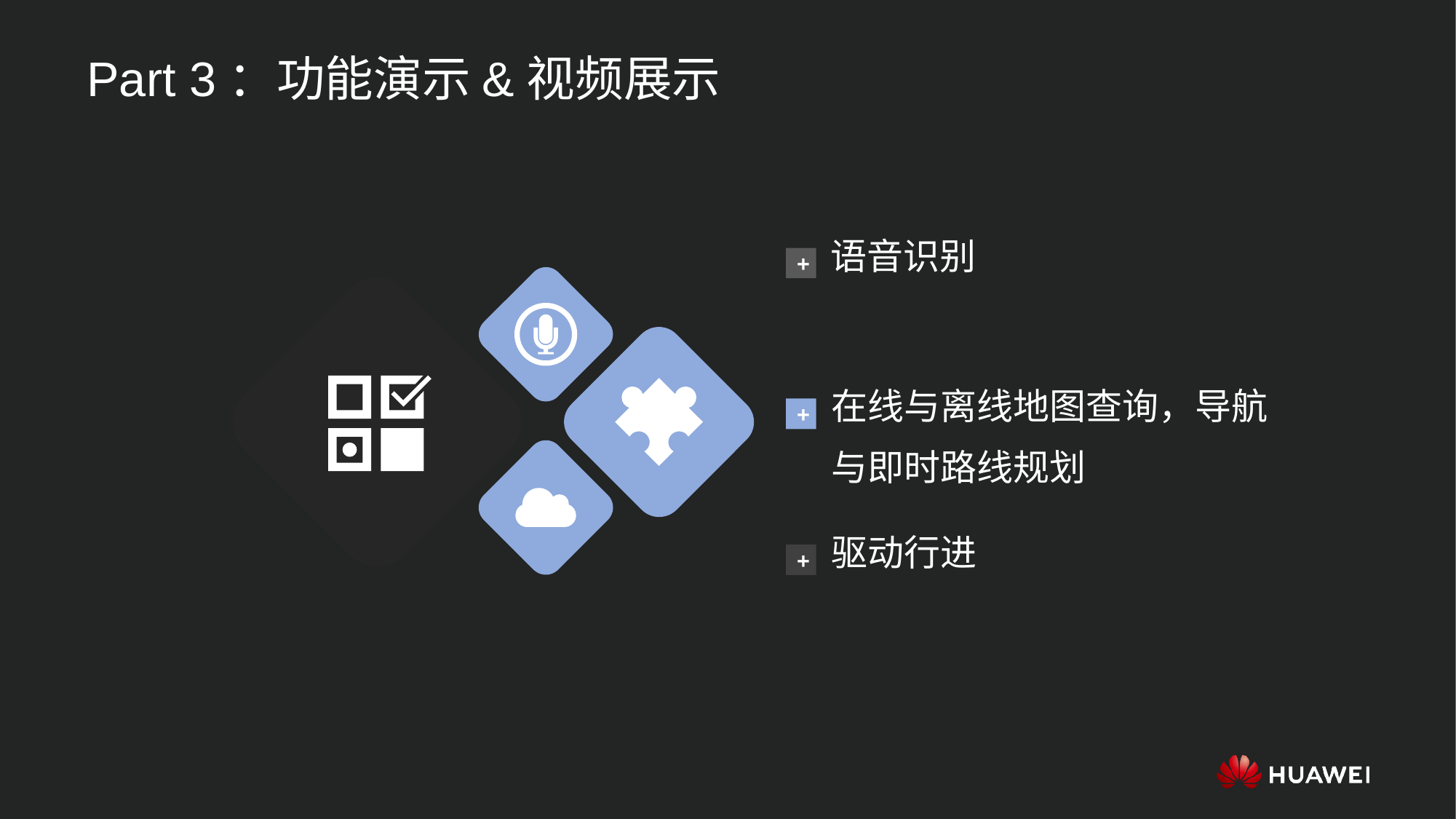

Part 3：功能演示&视频展示

语音识别
+

在线与离线地图查询，导航

与即时路线规划
+

驱动行进
+